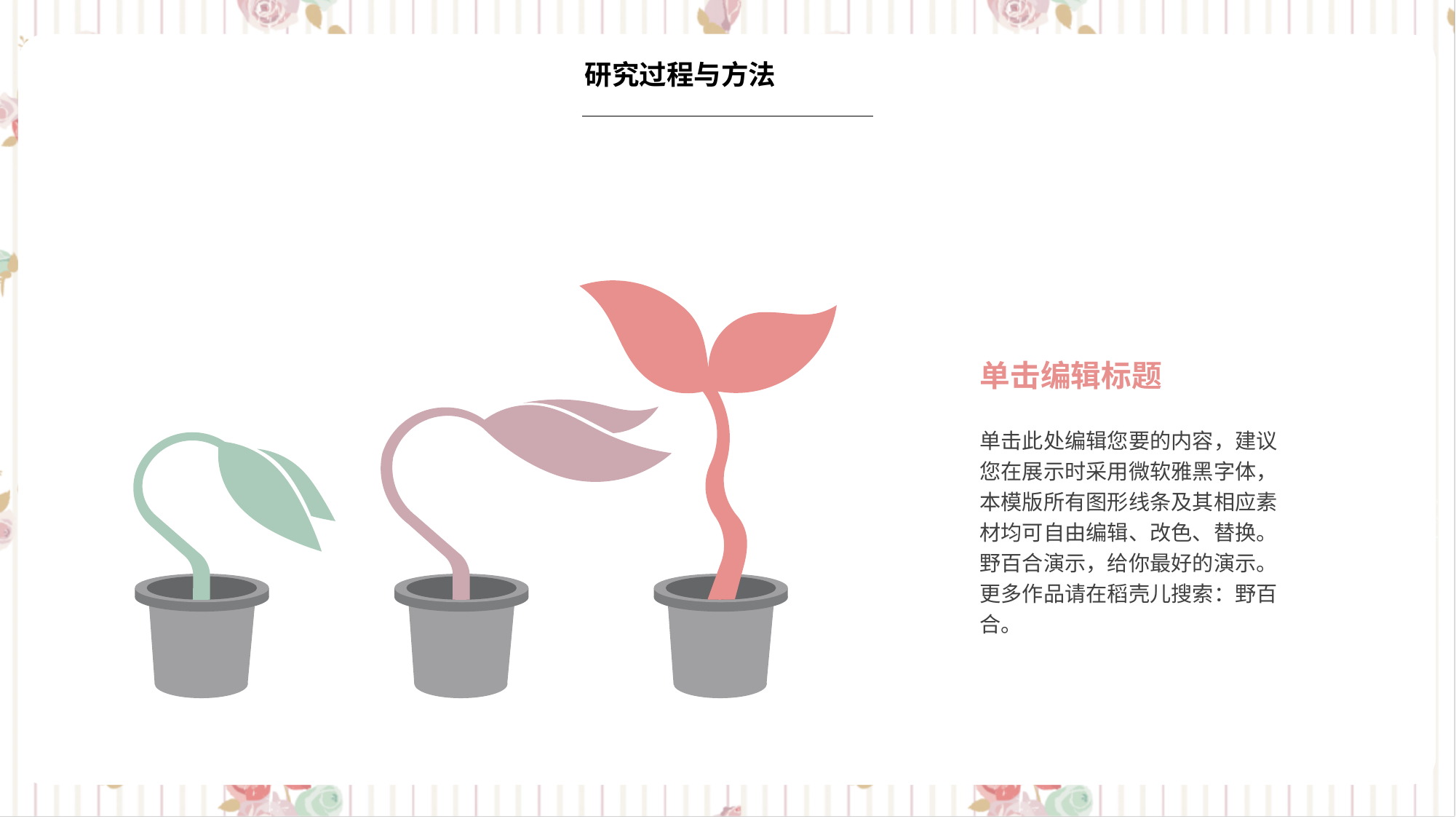

研究过程与方法

单击编辑标题

单击此处编辑您要的内容，建议您在展示时采用微软雅黑字体，本模版所有图形线条及其相应素材均可自由编辑、改色、替换。野百合演示，给你最好的演示。更多作品请在稻壳儿搜索：野百合。